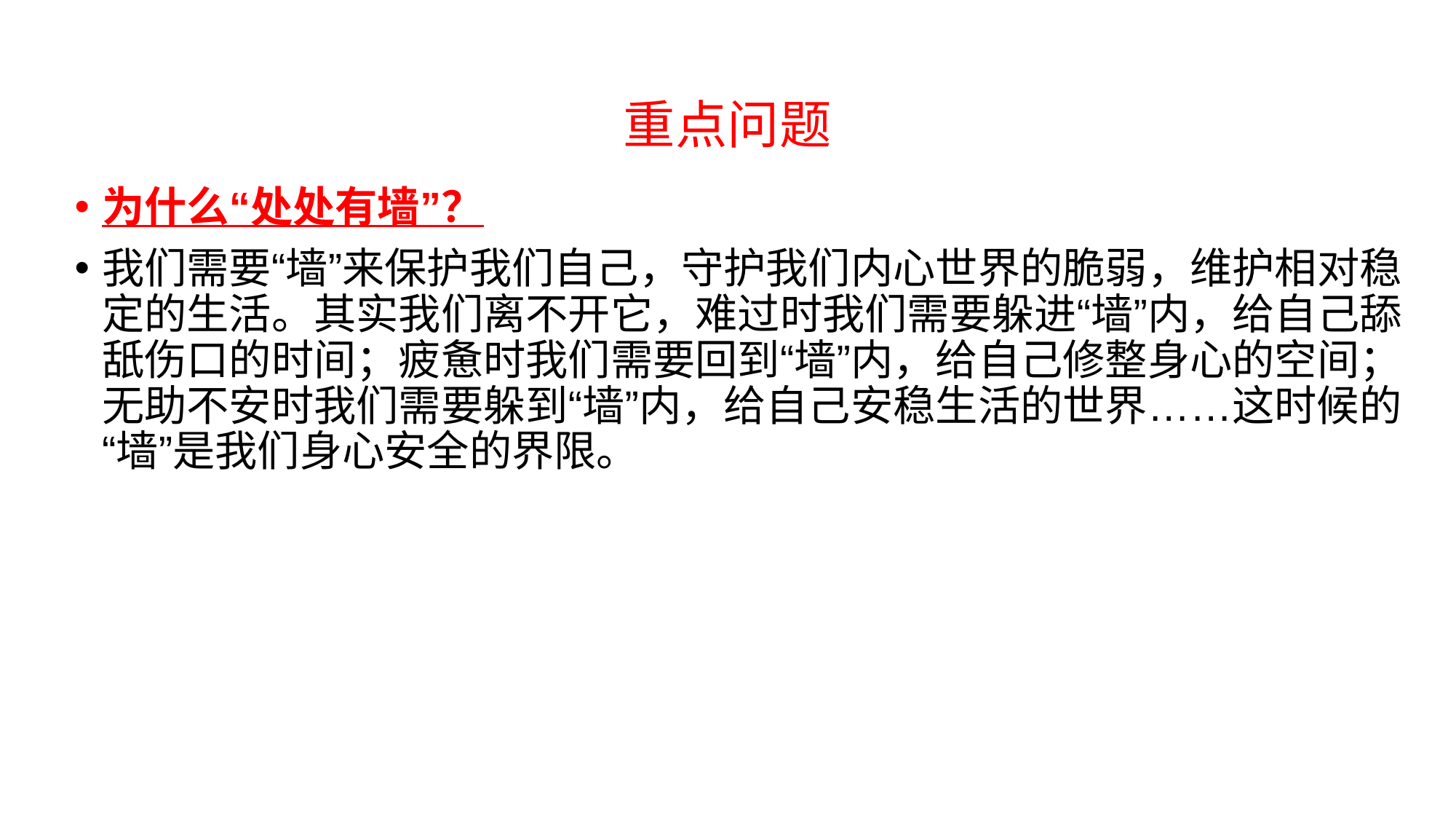

# 重点问题
为什么“处处有墙”？
我们需要“墙”来保护我们自己，守护我们内心世界的脆弱，维护相对稳定的生活。其实我们离不开它，难过时我们需要躲进“墙”内，给自己舔舐伤口的时间；疲惫时我们需要回到“墙”内，给自己修整身心的空间；无助不安时我们需要躲到“墙”内，给自己安稳生活的世界……这时候的“墙”是我们身心安全的界限。